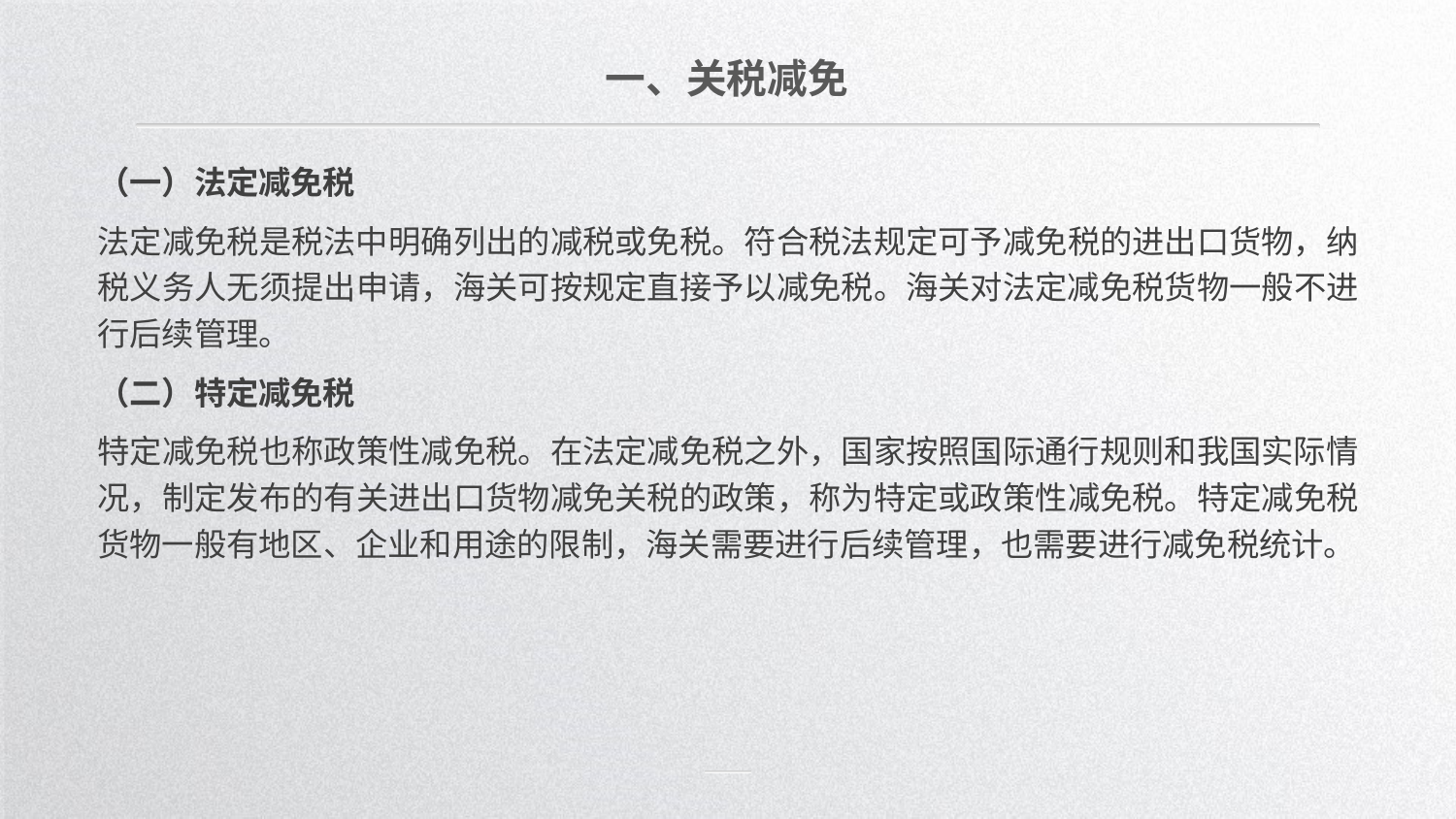

一、关税减免
（一）法定减免税
法定减免税是税法中明确列出的减税或免税。符合税法规定可予减免税的进出口货物，纳税义务人无须提出申请，海关可按规定直接予以减免税。海关对法定减免税货物一般不进行后续管理。
（二）特定减免税
特定减免税也称政策性减免税。在法定减免税之外，国家按照国际通行规则和我国实际情况，制定发布的有关进出口货物减免关税的政策，称为特定或政策性减免税。特定减免税货物一般有地区、企业和用途的限制，海关需要进行后续管理，也需要进行减免税统计。